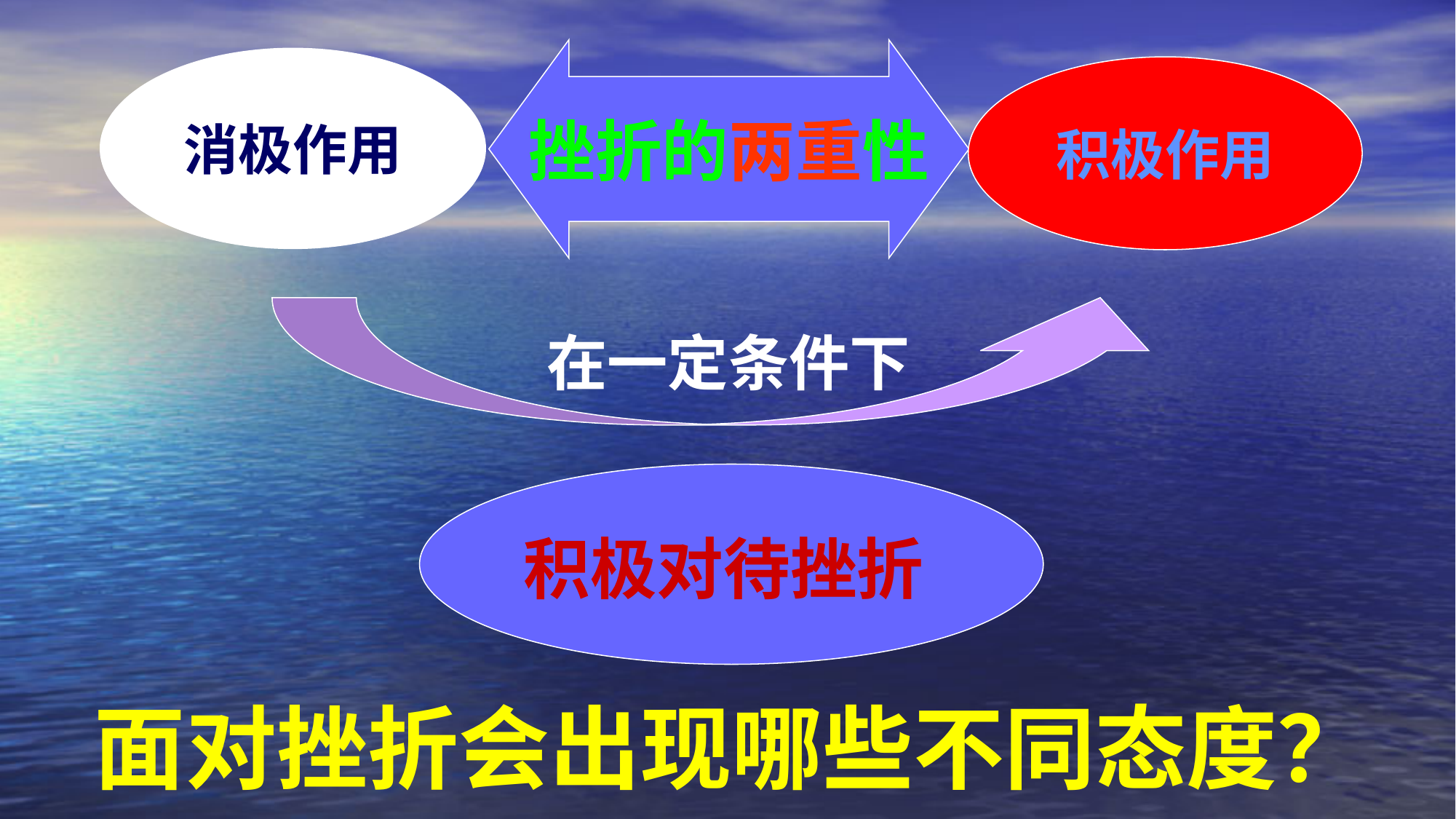

挫折的两重性
消极作用
积极作用
在一定条件下

积极对待挫折
面对挫折会出现哪些不同态度？